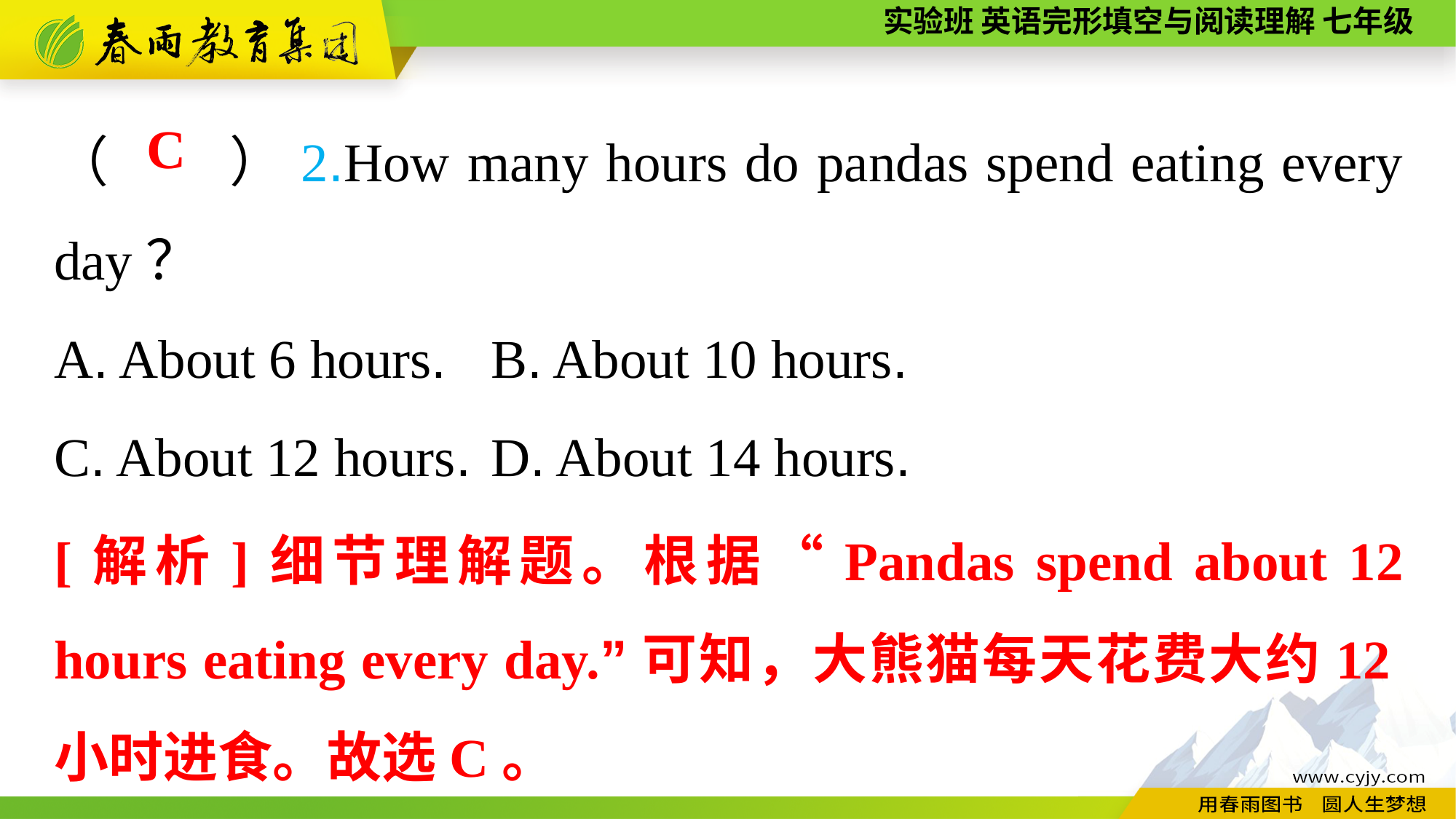

（　　）2.How many hours do pandas spend eating every day？
A. About 6 hours.	B. About 10 hours.
C. About 12 hours.	D. About 14 hours.
C
[解析]细节理解题。根据“Pandas spend about 12 hours eating every day.”可知，大熊猫每天花费大约12小时进食。故选C。